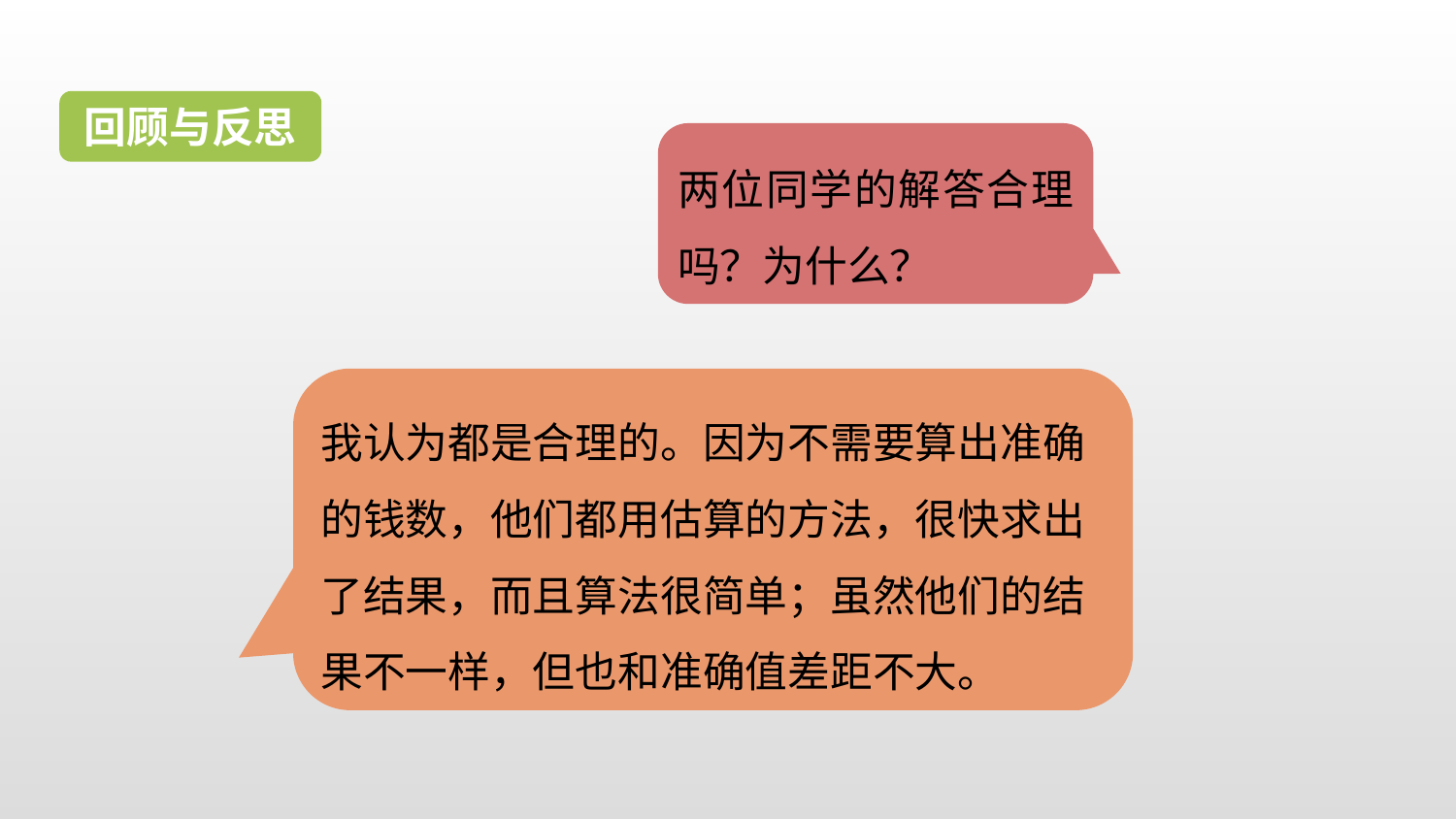

回顾与反思
两位同学的解答合理吗？为什么？
我认为都是合理的。因为不需要算出准确的钱数，他们都用估算的方法，很快求出了结果，而且算法很简单；虽然他们的结果不一样，但也和准确值差距不大。